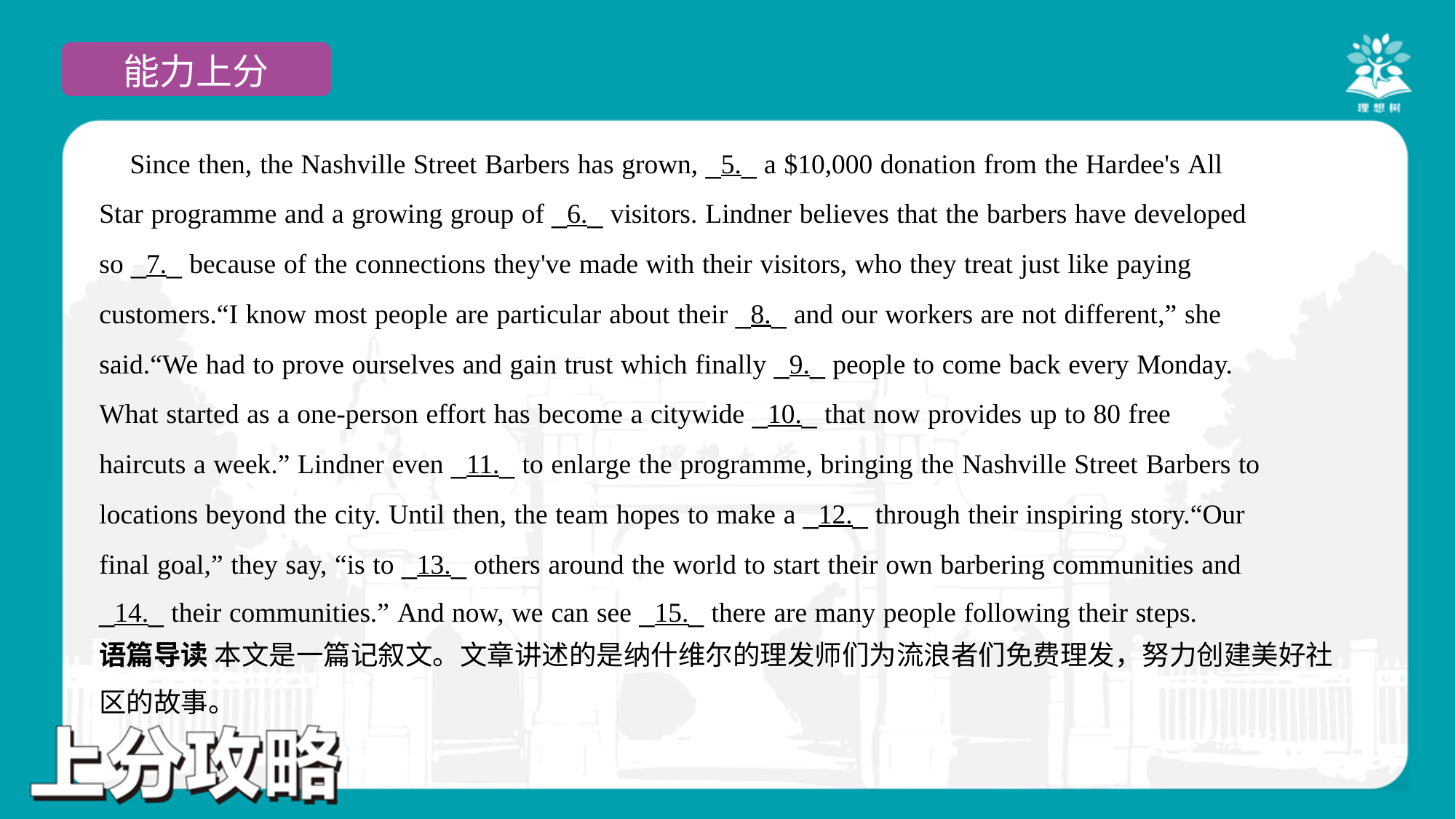

Since then, the Nashville Street Barbers has grown, _5._ a $10,000 donation from the Hardee's All
Star programme and a growing group of _6._ visitors. Lindner believes that the barbers have developed
so _7._ because of the connections they've made with their visitors, who they treat just like paying
customers.“I know most people are particular about their _8._ and our workers are not different,” she
said.“We had to prove ourselves and gain trust which finally _9._ people to come back every Monday.
What started as a one-person effort has become a citywide _10._ that now provides up to 80 free
haircuts a week.” Lindner even _11._ to enlarge the programme, bringing the Nashville Street Barbers to
locations beyond the city. Until then, the team hopes to make a _12._ through their inspiring story.“Our
final goal,” they say, “is to _13._ others around the world to start their own barbering communities and
_14._ their communities.” And now, we can see _15._ there are many people following their steps.#4
语篇导读 本文是一篇记叙文。文章讲述的是纳什维尔的理发师们为流浪者们免费理发，努力创建美好社
区的故事。